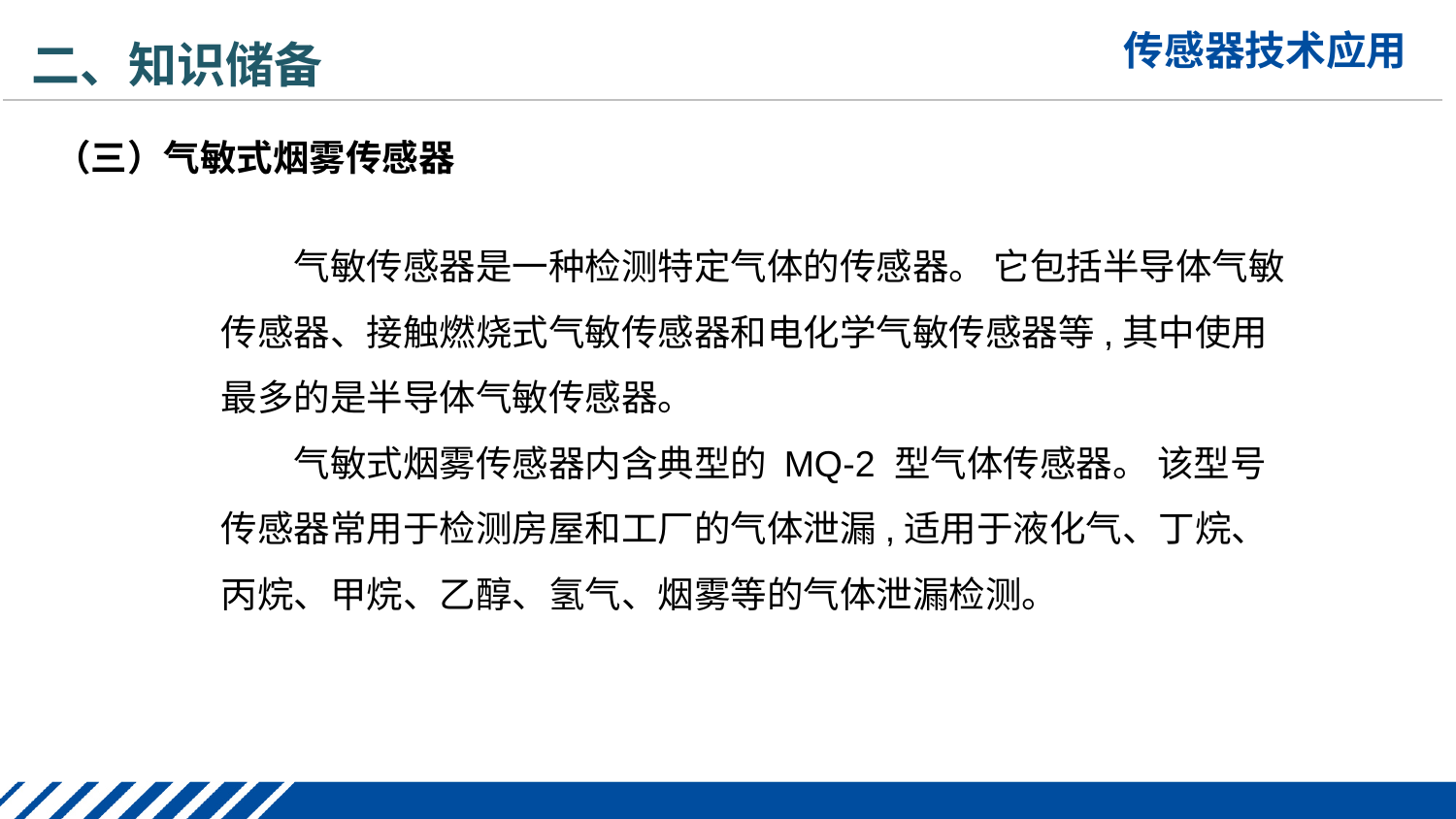

二、知识储备
（三）气敏式烟雾传感器
气敏传感器是一种检测特定气体的传感器。 它包括半导体气敏传感器、接触燃烧式气敏传感器和电化学气敏传感器等,其中使用最多的是半导体气敏传感器。
气敏式烟雾传感器内含典型的 MQ-2 型气体传感器。 该型号传感器常用于检测房屋和工厂的气体泄漏,适用于液化气、丁烷、丙烷、甲烷、乙醇、氢气、烟雾等的气体泄漏检测。